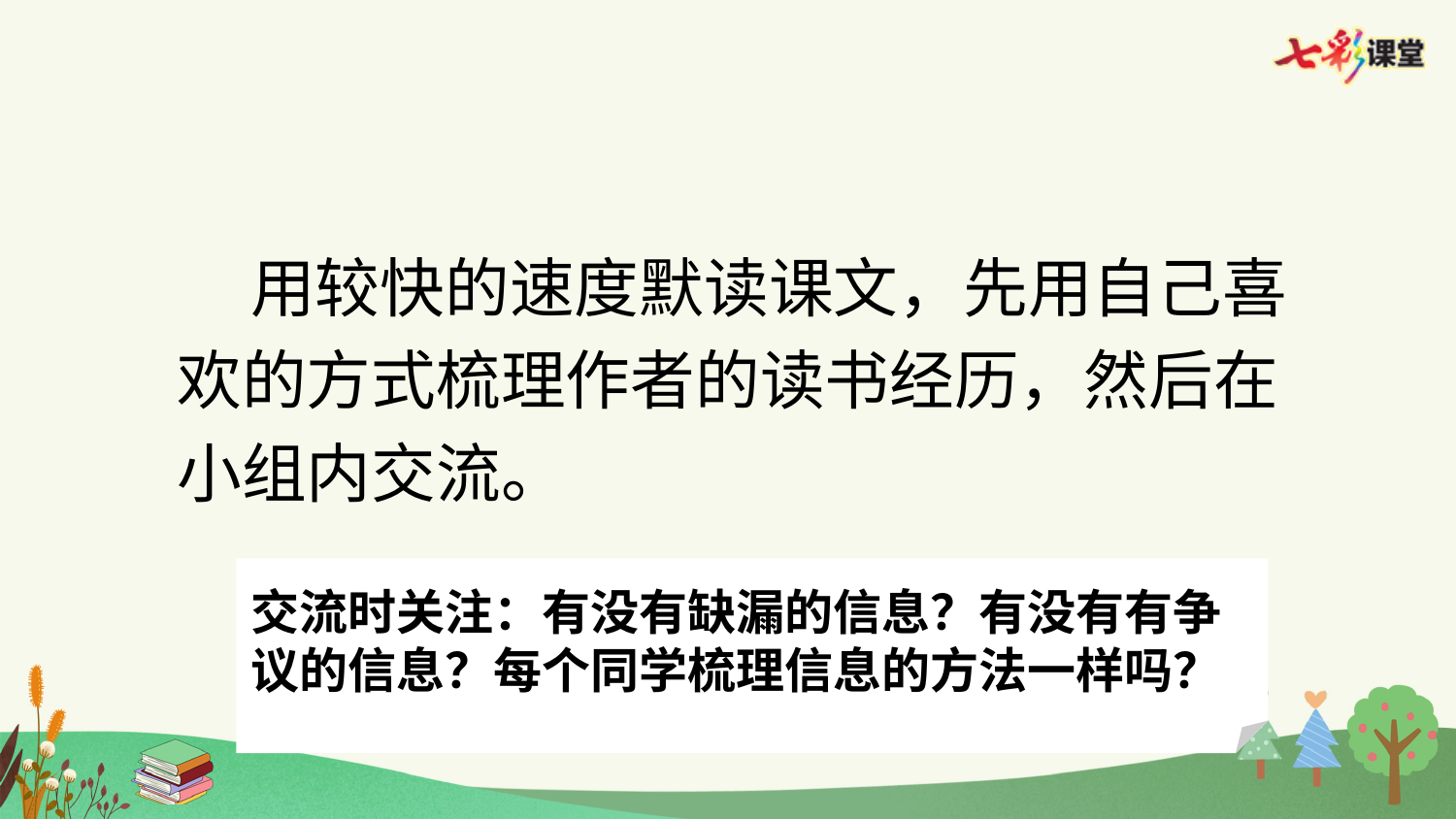

用较快的速度默读课文，先用自己喜欢的方式梳理作者的读书经历，然后在小组内交流。
交流时关注：有没有缺漏的信息？有没有有争议的信息？每个同学梳理信息的方法一样吗？